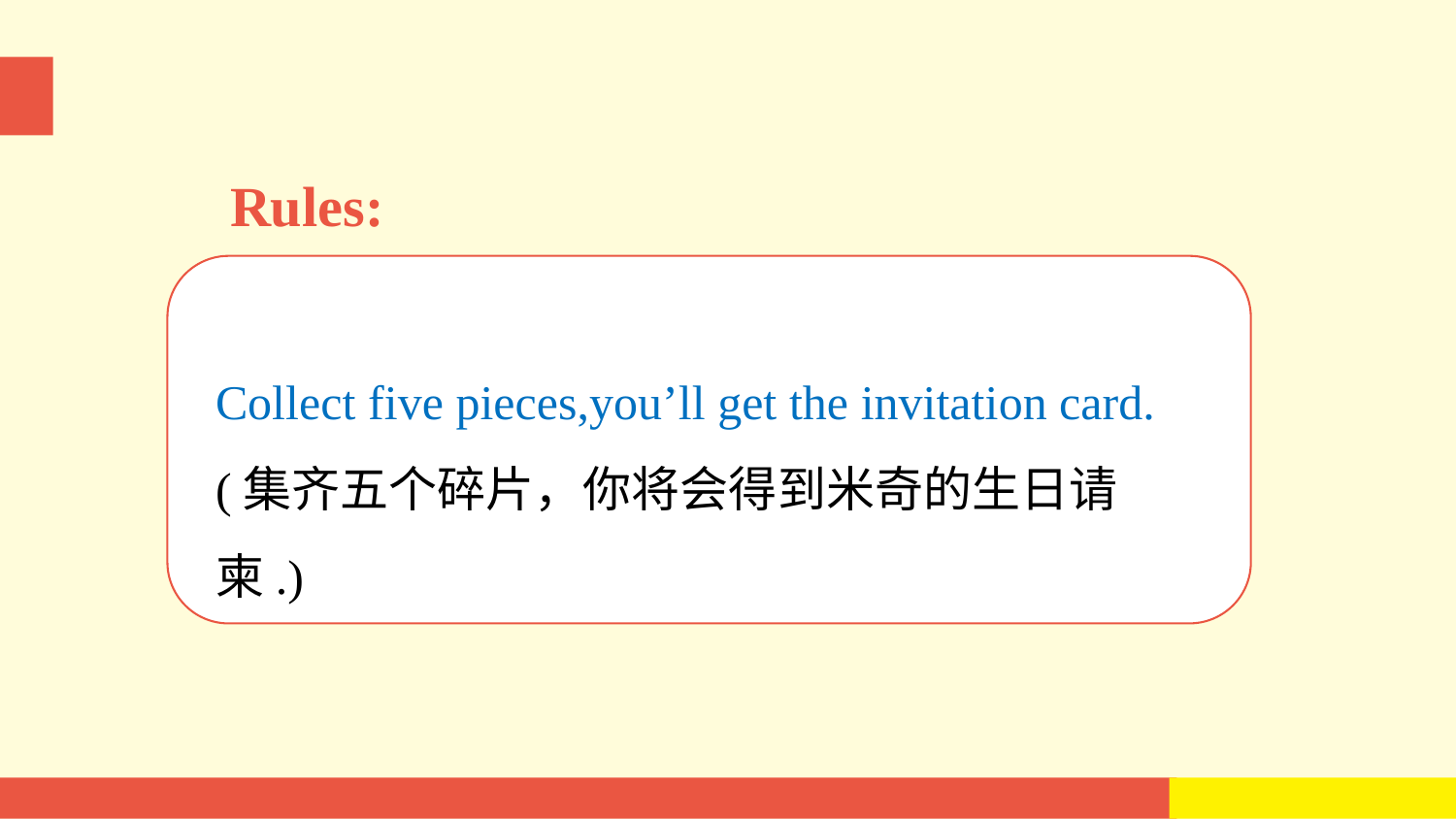

Rules:

Collect five pieces,you’ll get the invitation card.
(集齐五个碎片，你将会得到米奇的生日请柬.)